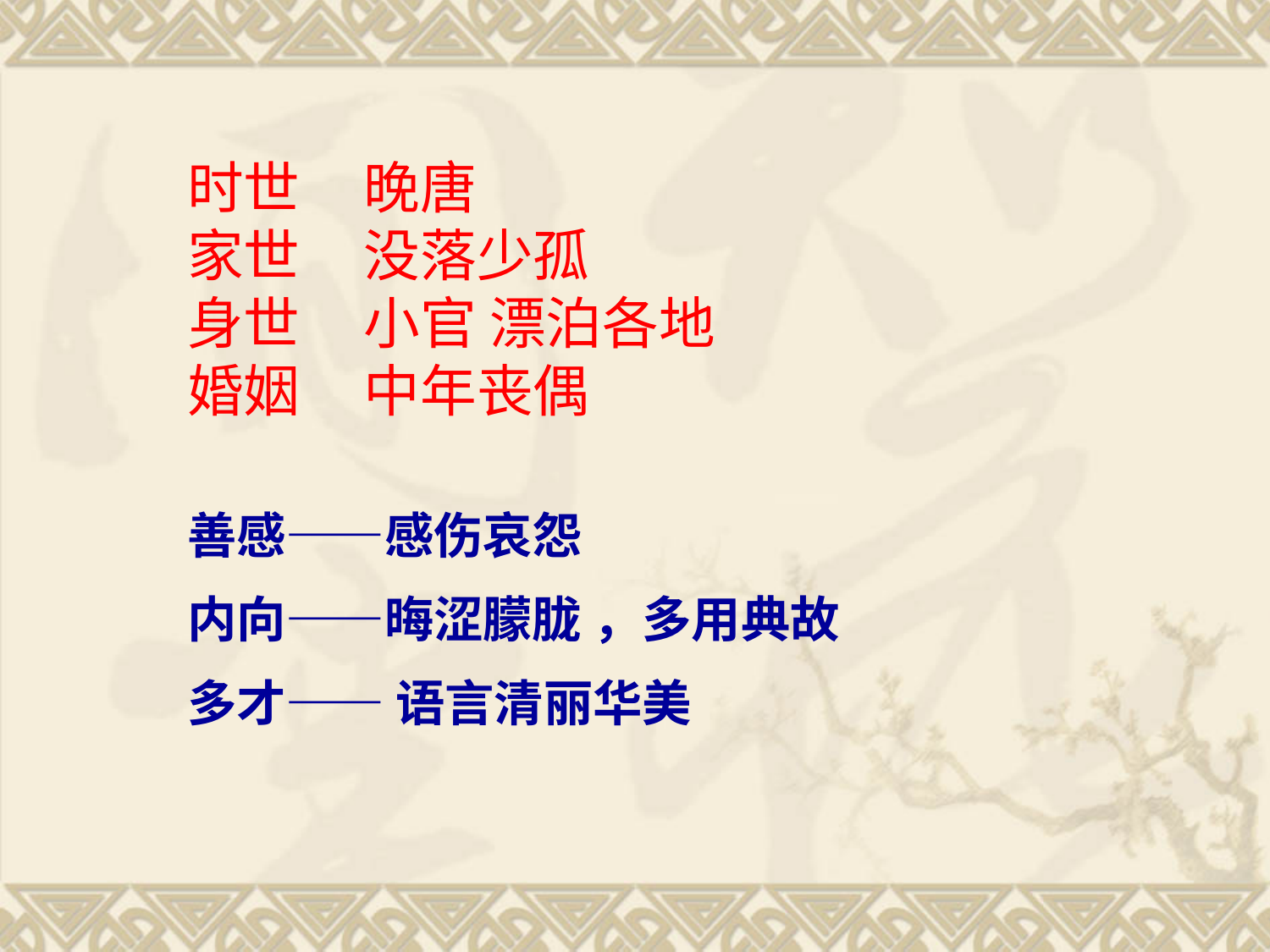

时世     晚唐
家世     没落少孤
身世     小官 漂泊各地
婚姻     中年丧偶

善感——感伤哀怨
内向——晦涩朦胧 ，多用典故
多才—— 语言清丽华美